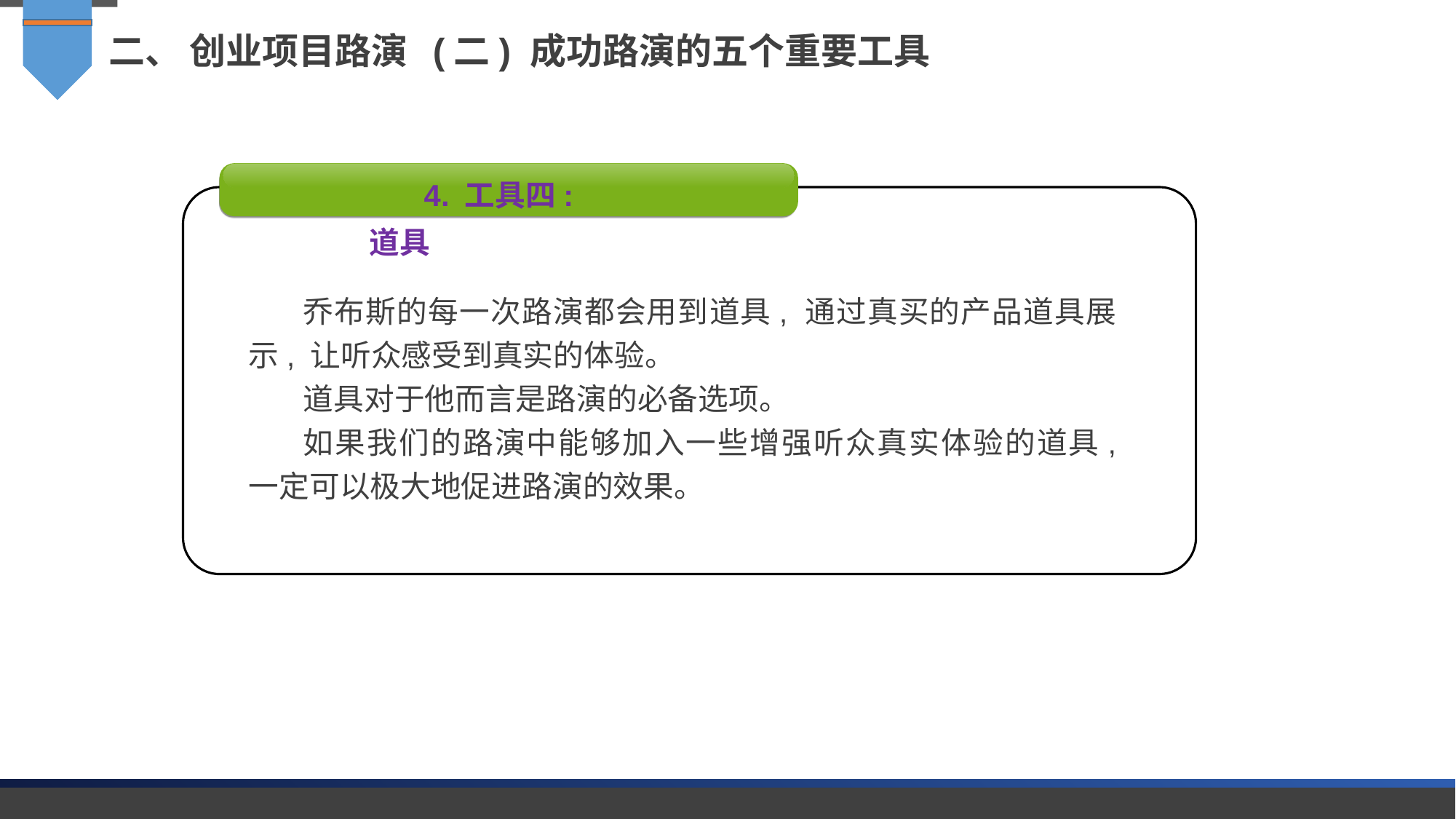

二、 创业项目路演  (二) 成功路演的五个重要工具
4. 工具四: 道具

乔布斯的每一次路演都会用到道具, 通过真买的产品道具展示, 让听众感受到真实的体验。
道具对于他而言是路演的必备选项。
如果我们的路演中能够加入一些增强听众真实体验的道具, 一定可以极大地促进路演的效果。